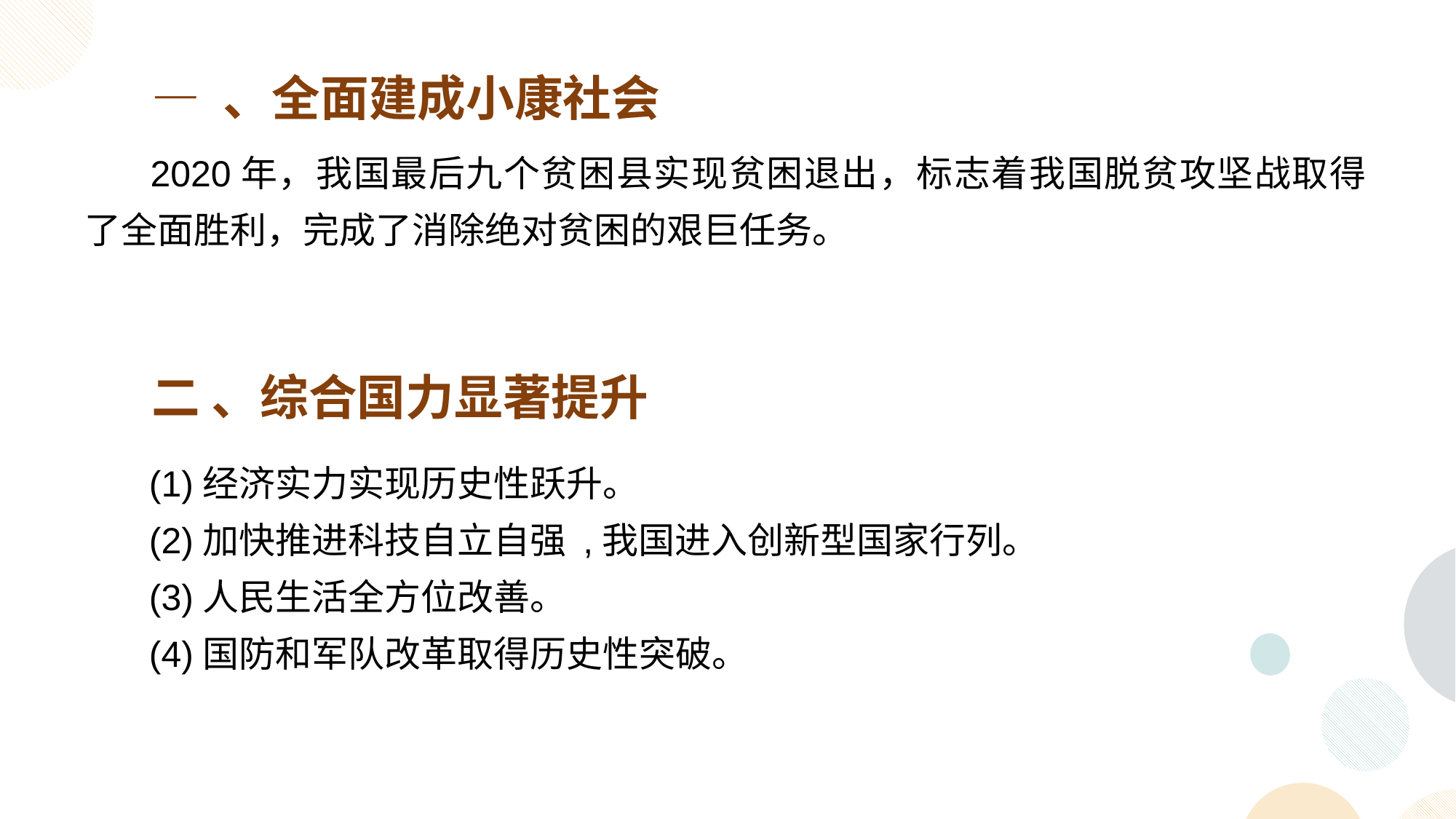

— 、全面建成小康社会
 2020年，我国最后九个贫困县实现贫困退出，标志着我国脱贫攻坚战取得了全面胜利，完成了消除绝对贫困的艰巨任务。
二 、综合国力显著提升
 (1)经济实力实现历史性跃升。
 (2)加快推进科技自立自强 ,我国进入创新型国家行列。
 (3)人民生活全方位改善。
 (4)国防和军队改革取得历史性突破。